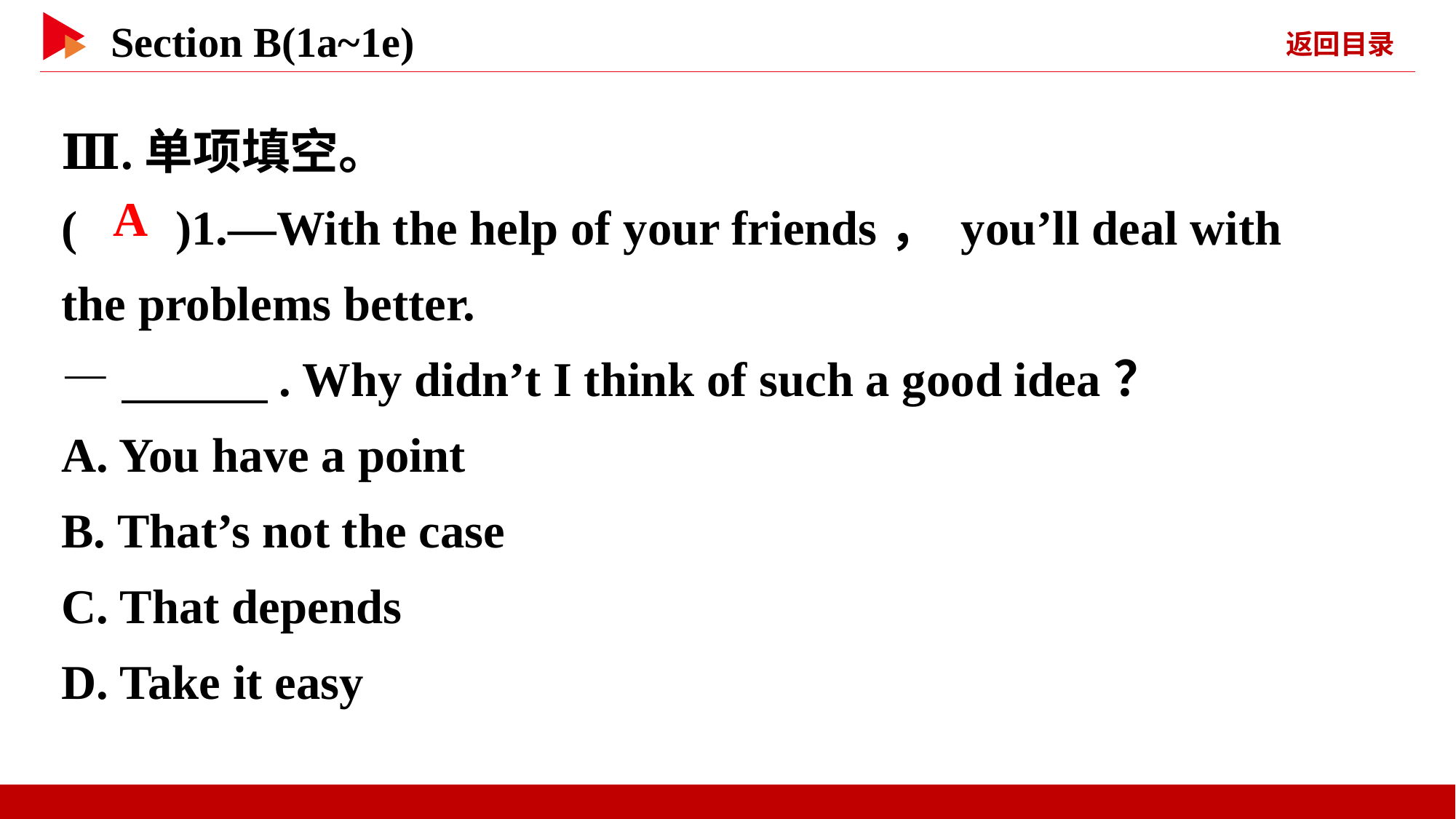

Ⅲ.单项填空。
(        )1.—With the help of your friends， you’ll deal with the problems better.
—　　　. Why didn’t I think of such a good idea？
A. You have a point
B. That’s not the case
C. That depends
D. Take it easy
   A